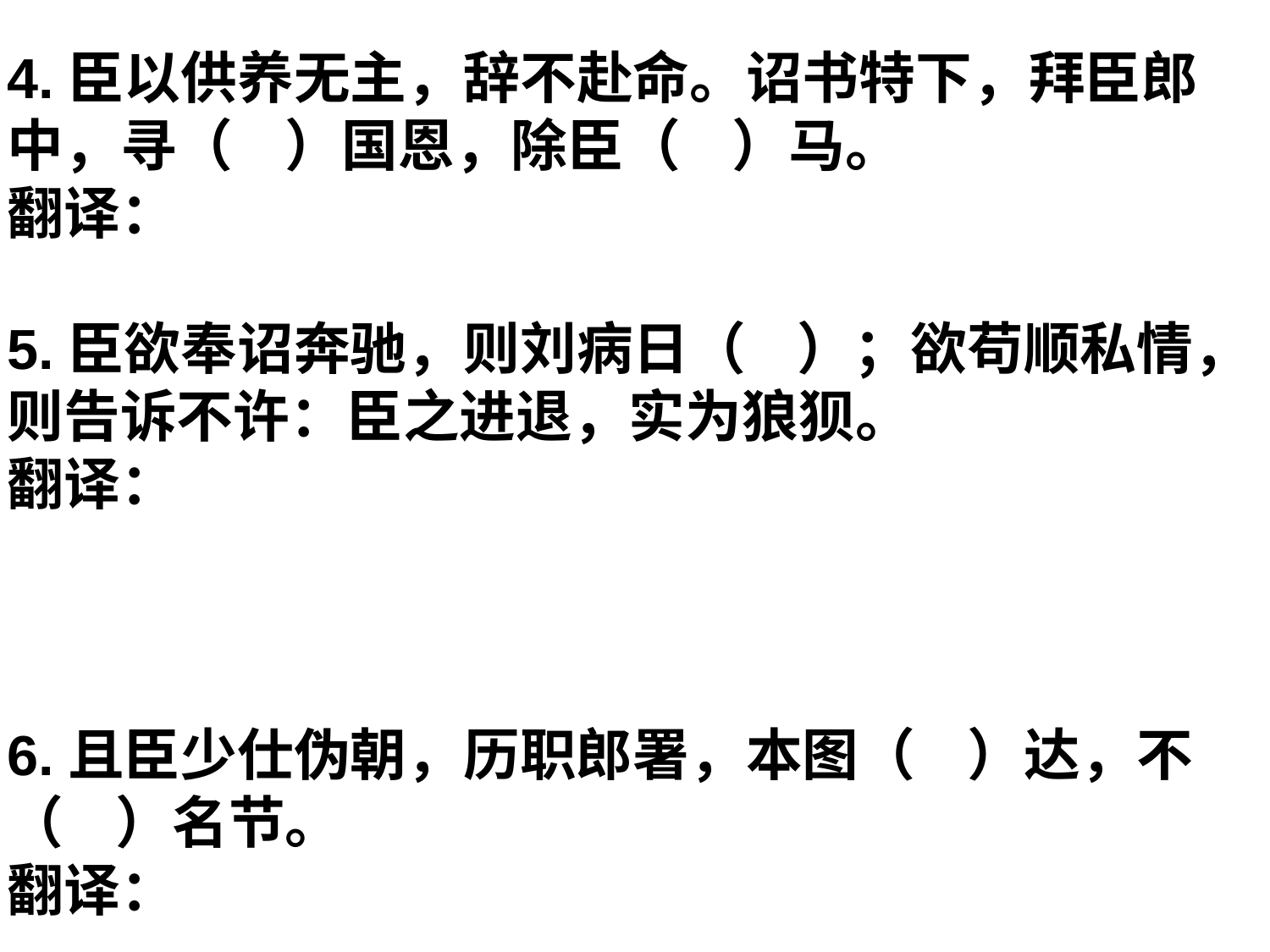

4.臣以供养无主，辞不赴命。诏书特下，拜臣郎中，寻（    ）国恩，除臣（    ）马。
翻译：
5.臣欲奉诏奔驰，则刘病日（    ）；欲苟顺私情，则告诉不许：臣之进退，实为狼狈。
翻译：

6.且臣少仕伪朝，历职郎署，本图（    ）达，不（    ）名节。
翻译：